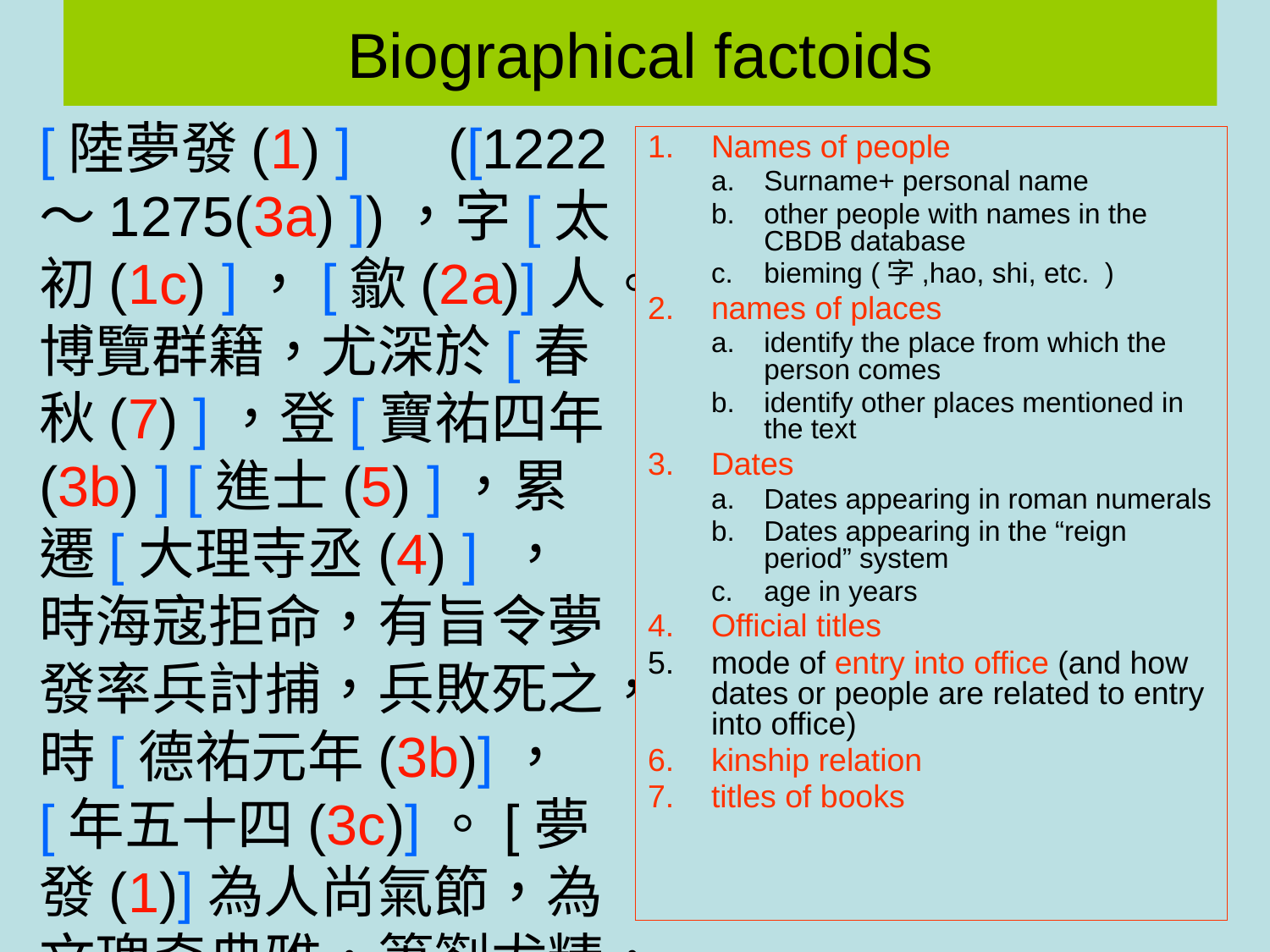

# Biographical factoids
	[陸夢發(1) ]　 ([1222～1275(3a) ])，字[太初(1c) ]，[歙(2a)]人。博覽群籍，尤深於[春秋(7) ]，登[寶祐四年(3b) ] [進士(5) ]，累遷[大理寺丞(4) ] ，時海寇拒命，有旨令夢發率兵討捕，兵敗死之，時[德祐元年(3b)]，[年五十四(3c)]。[夢發(1)]為人尚氣節，為文瑰奇典雅，筆劄尤精，有[烏衣集(7)]，[圻南集(7)]，[曉山吟稿(7) ] 。
Names of people
Surname+ personal name
other people with names in the CBDB database
bieming (字,hao, shi, etc.  )
names of places
identify the place from which the person comes
identify other places mentioned in the text
Dates
Dates appearing in roman numerals
Dates appearing in the “reign period” system
age in years
Official titles
mode of entry into office (and how dates or people are related to entry into office)
kinship relation
titles of books